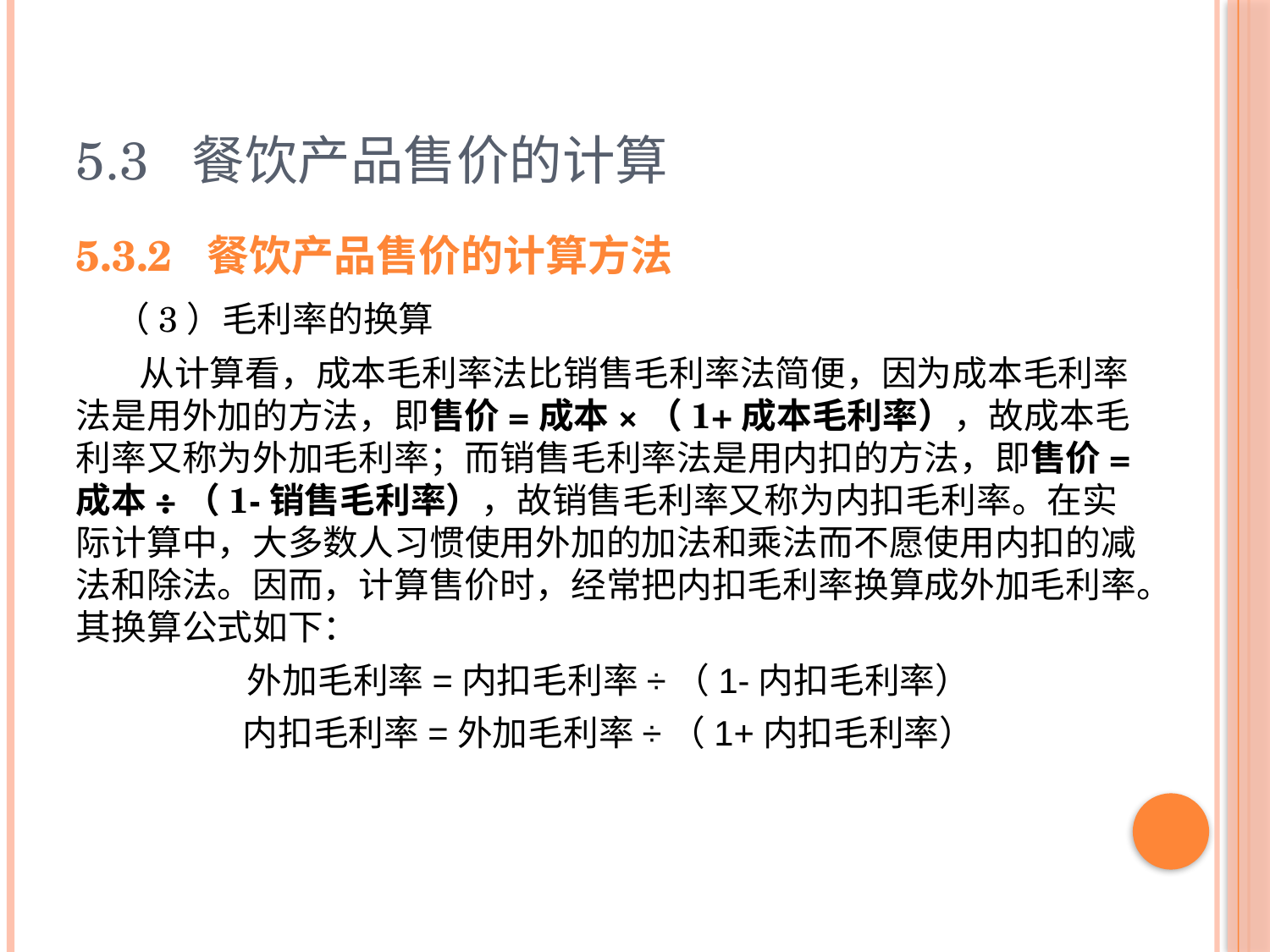

# 5.3  餐饮产品售价的计算
5.3.2  餐饮产品售价的计算方法
   （3）毛利率的换算
       从计算看，成本毛利率法比销售毛利率法简便，因为成本毛利率法是用外加的方法，即售价=成本×（1+成本毛利率），故成本毛利率又称为外加毛利率；而销售毛利率法是用内扣的方法，即售价=成本÷（1-销售毛利率），故销售毛利率又称为内扣毛利率。在实际计算中，大多数人习惯使用外加的加法和乘法而不愿使用内扣的减法和除法。因而，计算售价时，经常把内扣毛利率换算成外加毛利率。其换算公式如下：
外加毛利率=内扣毛利率÷（1-内扣毛利率）
内扣毛利率=外加毛利率÷（1+内扣毛利率）